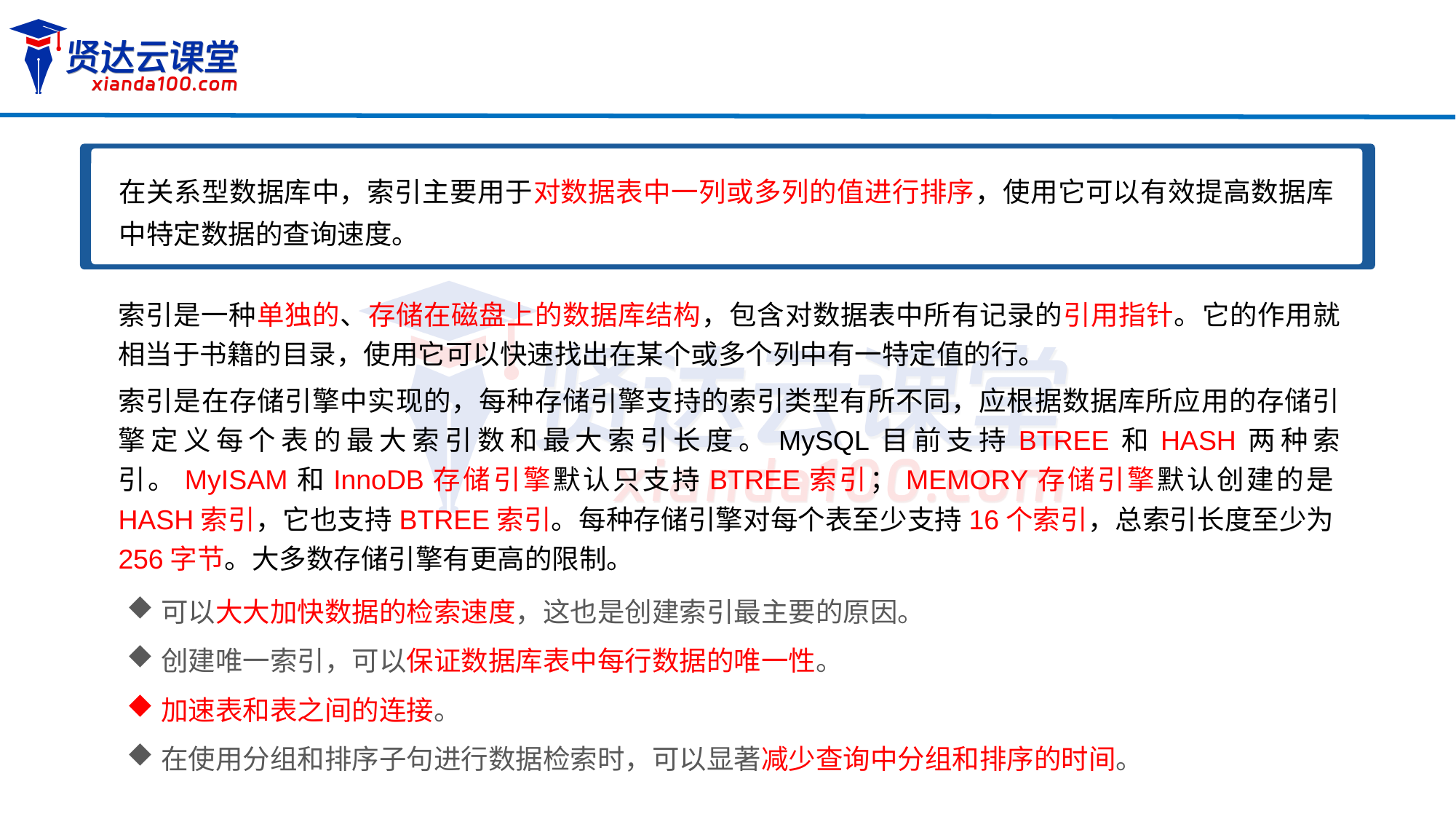

在关系型数据库中，索引主要用于对数据表中一列或多列的值进行排序，使用它可以有效提高数据库中特定数据的查询速度。
索引是一种单独的、存储在磁盘上的数据库结构，包含对数据表中所有记录的引用指针。它的作用就相当于书籍的目录，使用它可以快速找出在某个或多个列中有一特定值的行。
索引是在存储引擎中实现的，每种存储引擎支持的索引类型有所不同，应根据数据库所应用的存储引擎定义每个表的最大索引数和最大索引长度。MySQL目前支持BTREE和HASH两种索引。MyISAM和InnoDB存储引擎默认只支持BTREE索引；MEMORY存储引擎默认创建的是HASH索引，它也支持BTREE索引。每种存储引擎对每个表至少支持16个索引，总索引长度至少为256字节。大多数存储引擎有更高的限制。
可以大大加快数据的检索速度，这也是创建索引最主要的原因。
创建唯一索引，可以保证数据库表中每行数据的唯一性。
加速表和表之间的连接。
在使用分组和排序子句进行数据检索时，可以显著减少查询中分组和排序的时间。